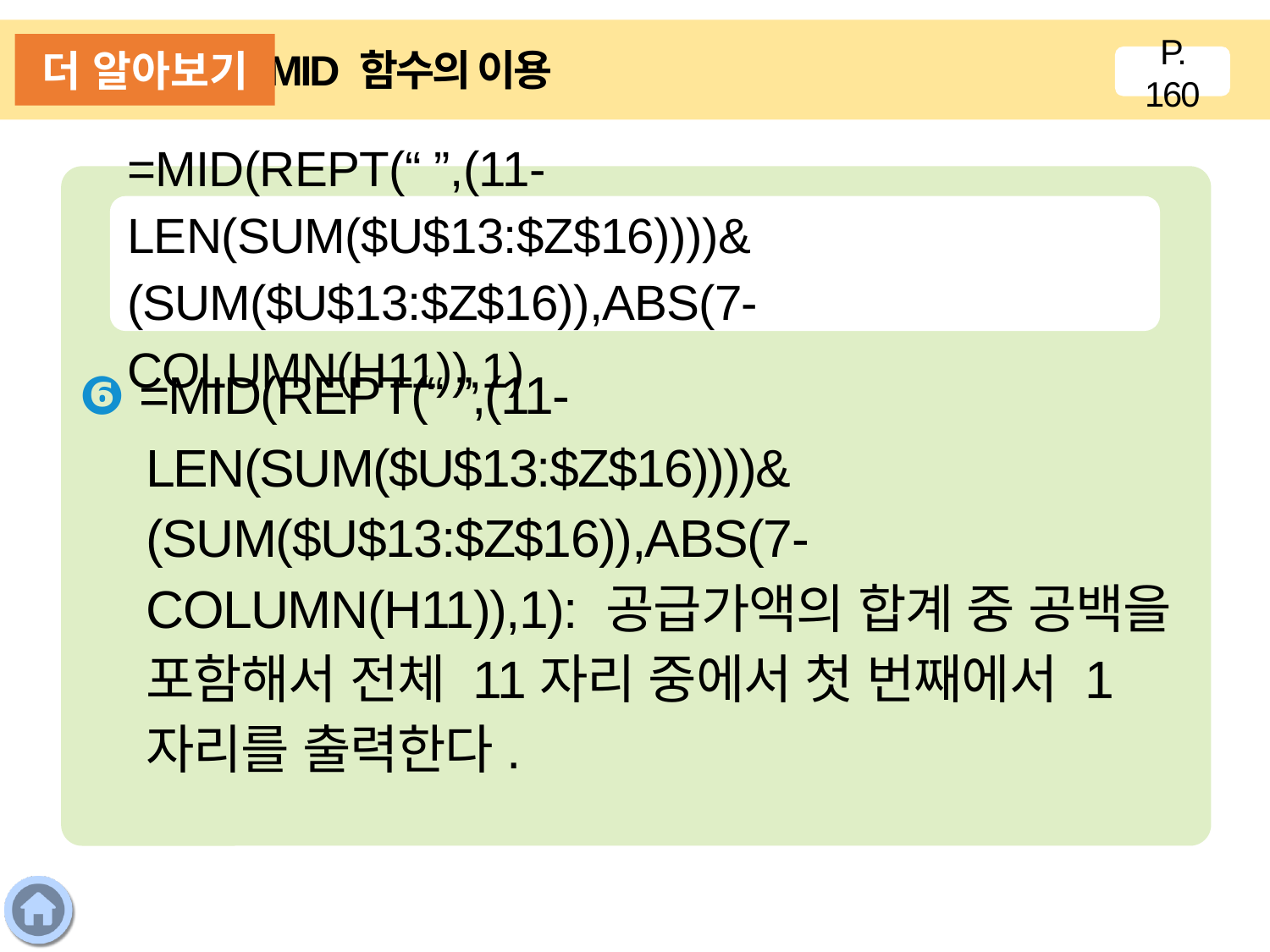

더 알아보기
MID 함수의 이용
P. 160

❻ =MID(REPT(“ ”,(11-LEN(SUM($U$13:$Z$16))))&
(SUM($U$13:$Z$16)),ABS(7-COLUMN(H11)),1): 공급가액의 합계 중 공백을 포함해서 전체 11자리 중에서 첫 번째에서 1자리를 출력한다.
=MID(REPT(“ ”,(11-LEN(SUM($U$13:$Z$16))))&
(SUM($U$13:$Z$16)),ABS(7-COLUMN(H11)),1)